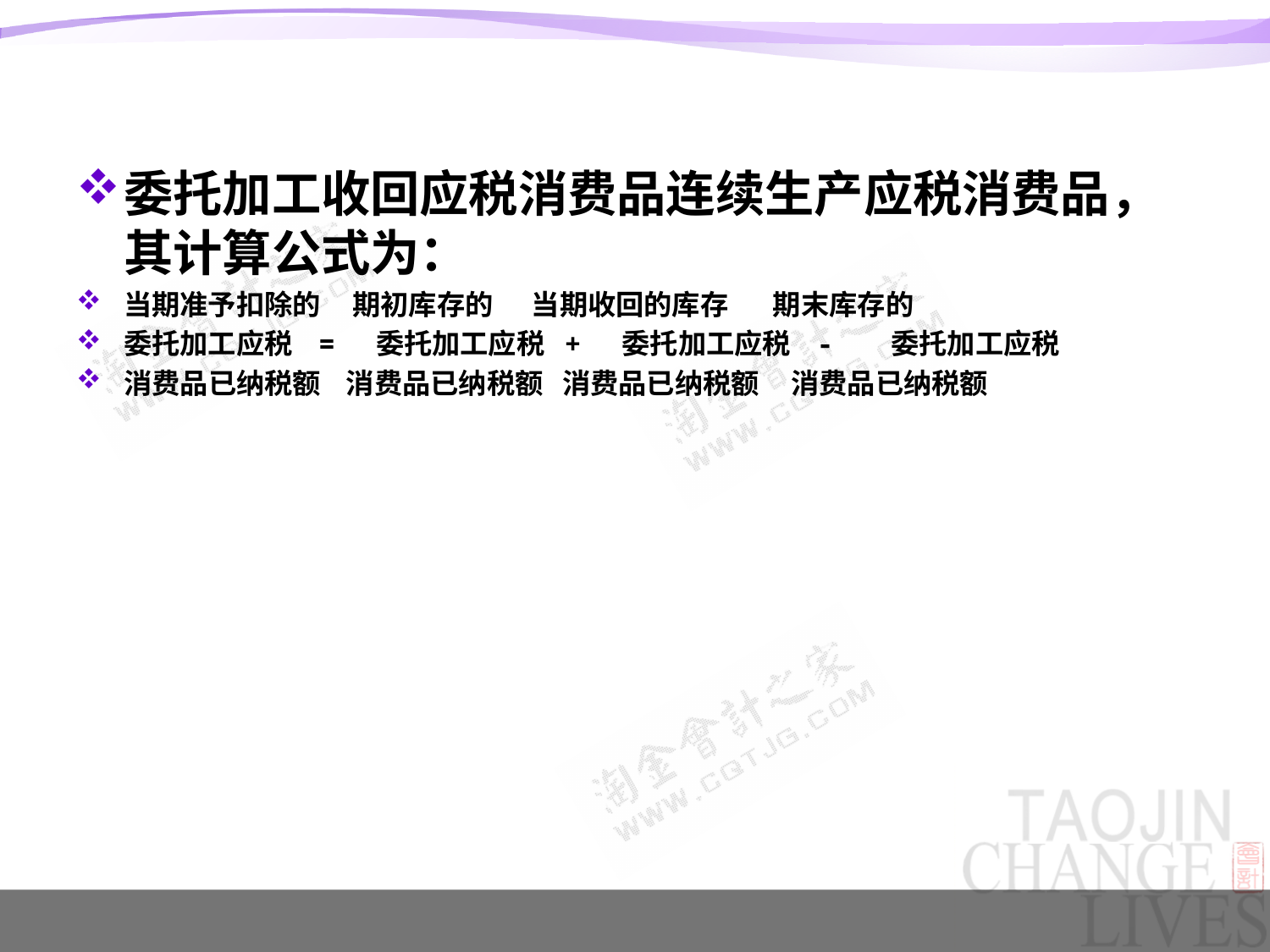

#
委托加工收回应税消费品连续生产应税消费品，其计算公式为：
当期准予扣除的     期初库存的      当期收回的库存       期末库存的
委托加工应税   =  委托加工应税  +  委托加工应税   -   委托加工应税
消费品已纳税额    消费品已纳税额   消费品已纳税额     消费品已纳税额